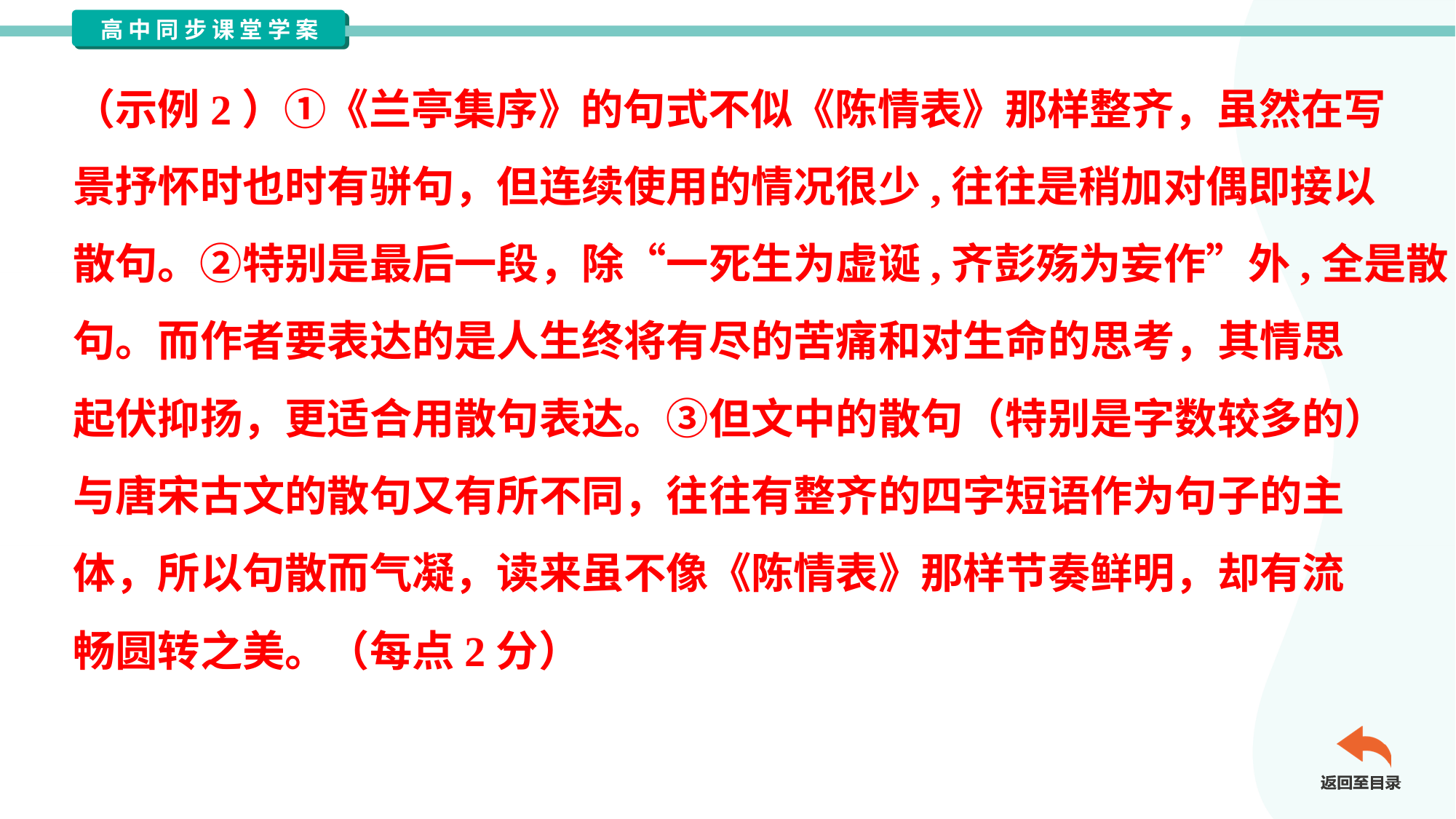

（示例2）①《兰亭集序》的句式不似《陈情表》那样整齐，虽然在写
景抒怀时也时有骈句，但连续使用的情况很少,往往是稍加对偶即接以
散句。②特别是最后一段，除“一死生为虚诞,齐彭殇为妄作”外,全是散
句。而作者要表达的是人生终将有尽的苦痛和对生命的思考，其情思
起伏抑扬，更适合用散句表达。③但文中的散句（特别是字数较多的）
与唐宋古文的散句又有所不同，往往有整齐的四字短语作为句子的主
体，所以句散而气凝，读来虽不像《陈情表》那样节奏鲜明，却有流
畅圆转之美。（每点2分）